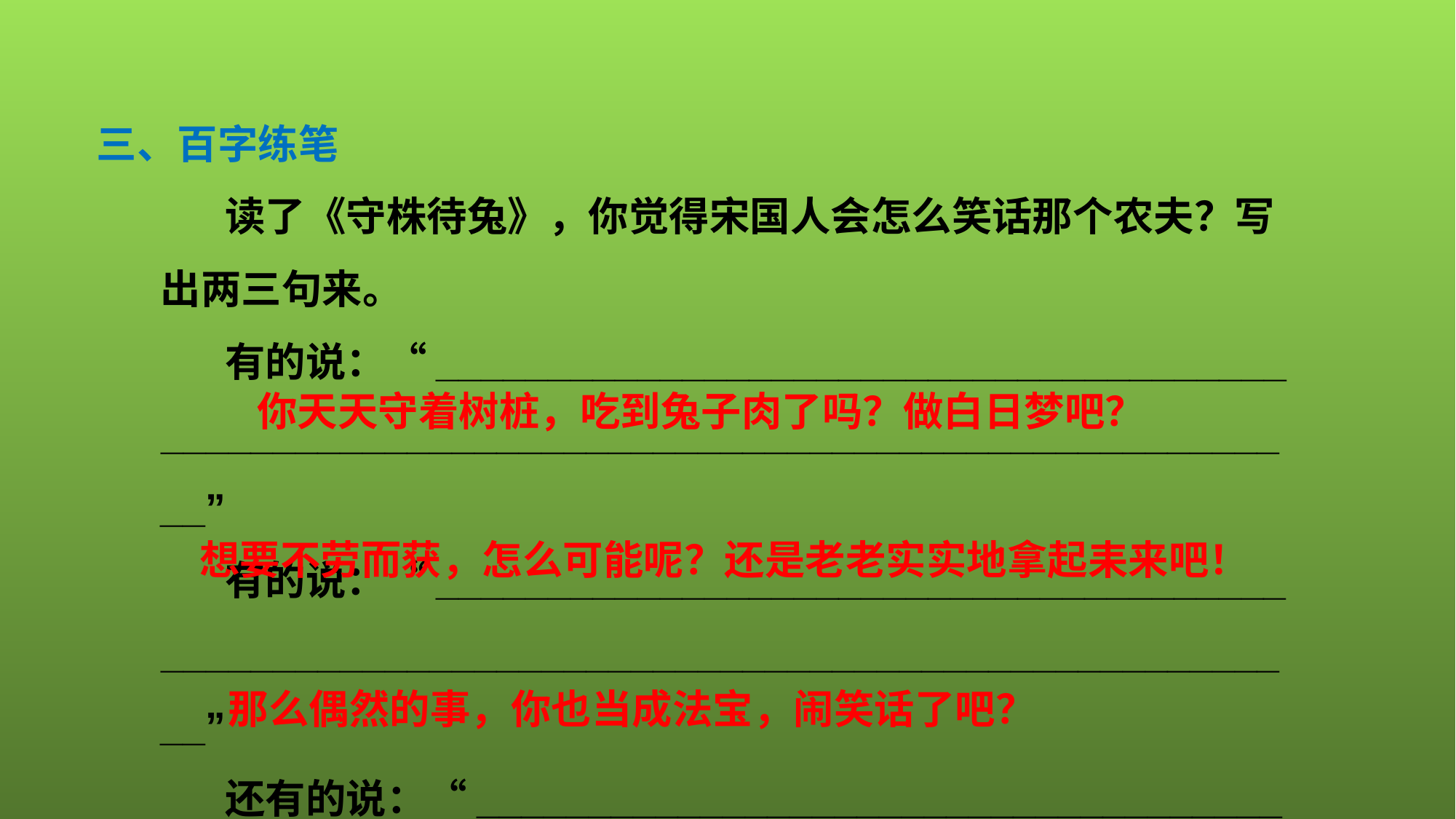

三、百字练笔
读了《守株待兔》，你觉得宋国人会怎么笑话那个农夫？写出两三句来。
有的说：“______________________________________
____________________________________________________”
有的说：“______________________________________
____________________________________________________”
还有的说：“____________________________________
____________________________________________________”
你天天守着树桩，吃到兔子肉了吗？做白日梦吧？
想要不劳而获，怎么可能呢？还是老老实实地拿起耒来吧！
那么偶然的事，你也当成法宝，闹笑话了吧？